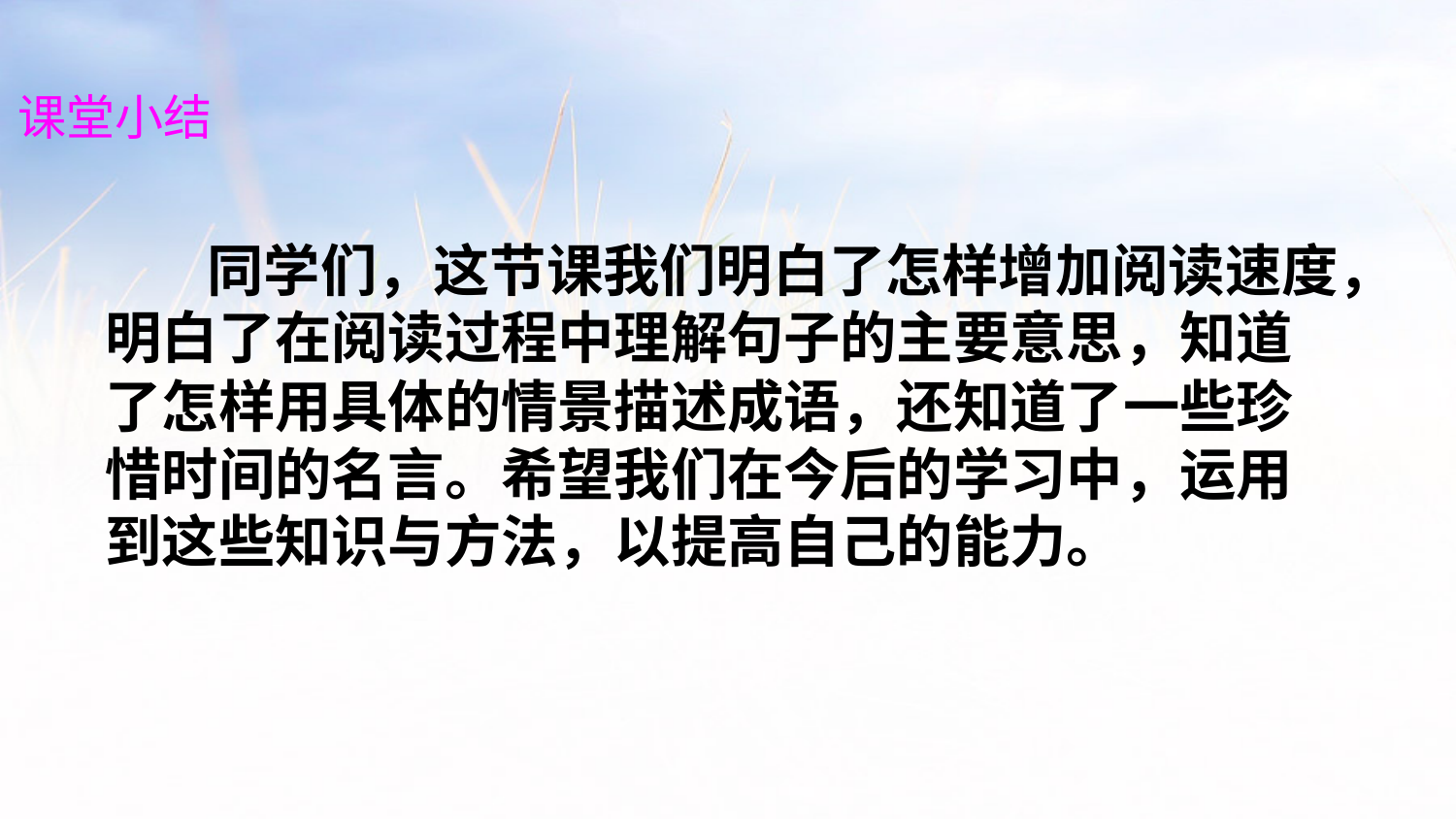

课堂小结
       同学们，这节课我们明白了怎样增加阅读速度，明白了在阅读过程中理解句子的主要意思，知道了怎样用具体的情景描述成语，还知道了一些珍惜时间的名言。希望我们在今后的学习中，运用到这些知识与方法，以提高自己的能力。